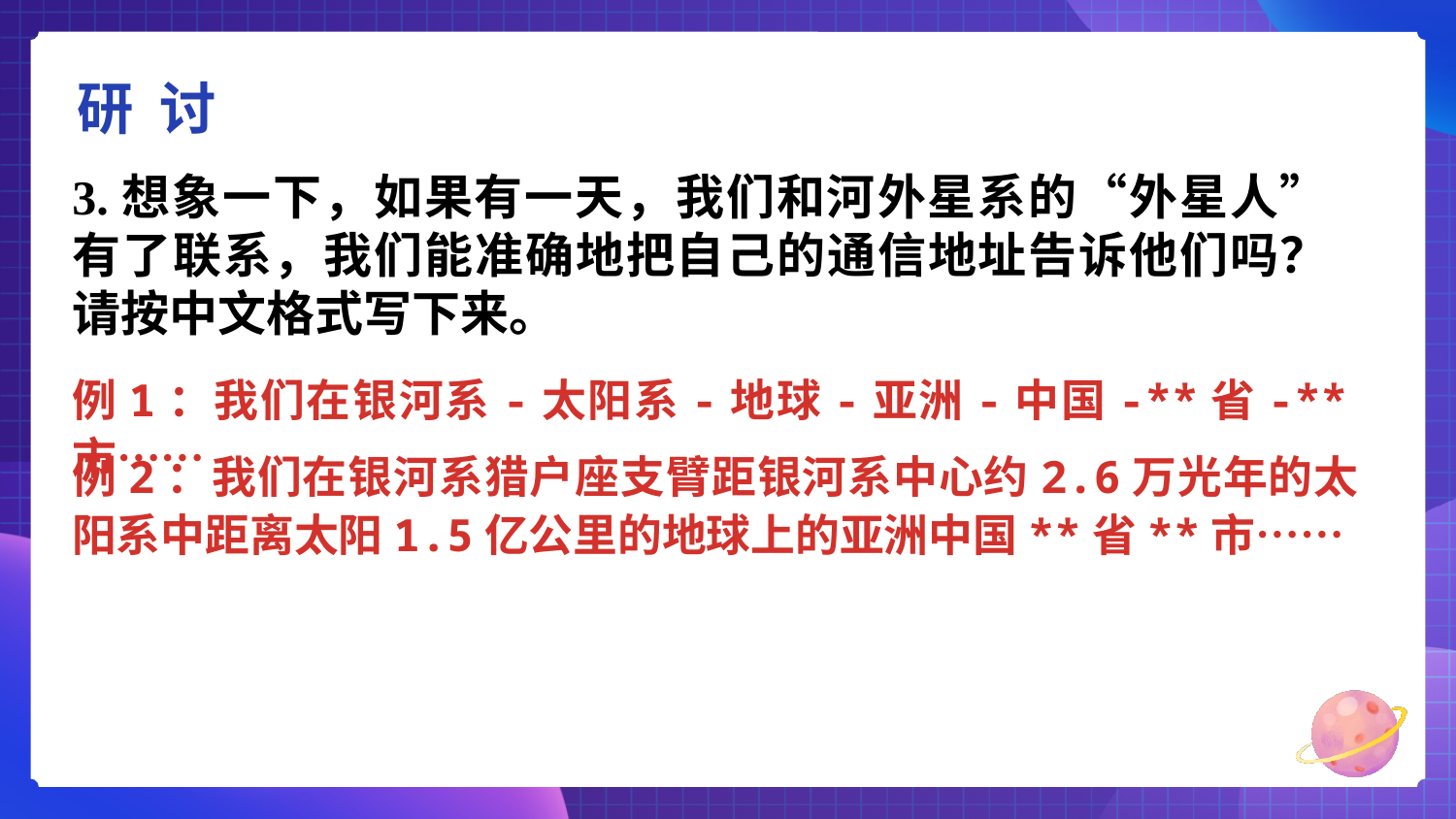

研  讨
3.想象一下，如果有一天，我们和河外星系的“外星人”有了联系，我们能准确地把自己的通信地址告诉他们吗？请按中文格式写下来。
例1：我们在银河系-太阳系-地球-亚洲-中国-**省-**市……
例2：我们在银河系猎户座支臂距银河系中心约2.6万光年的太阳系中距离太阳1.5亿公里的地球上的亚洲中国**省**市……